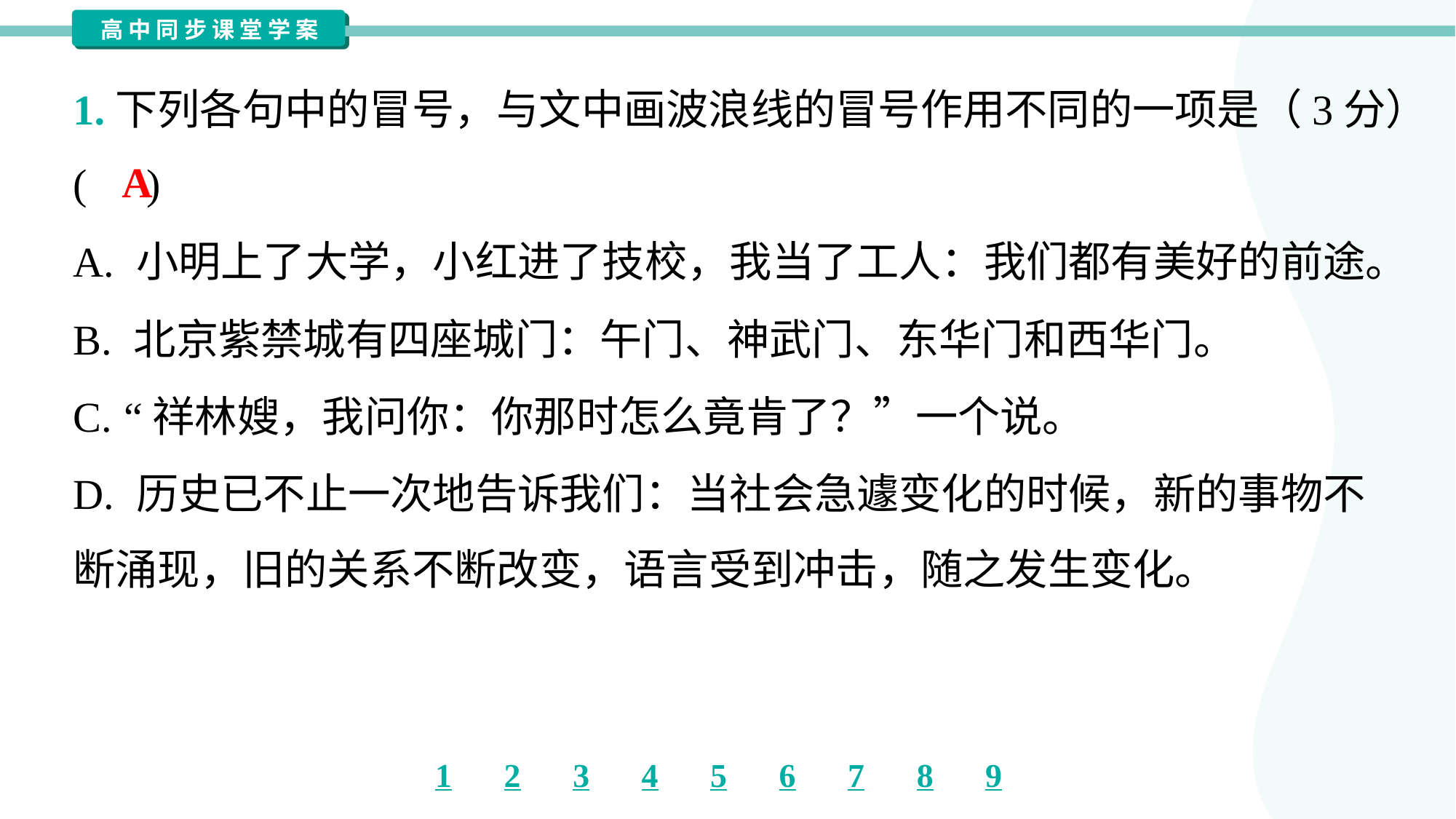

1.下列各句中的冒号，与文中画波浪线的冒号作用不同的一项是（3分）
(     )
A
A. 小明上了大学，小红进了技校，我当了工人：我们都有美好的前途。
B. 北京紫禁城有四座城门：午门、神武门、东华门和西华门。
C. “祥林嫂，我问你：你那时怎么竟肯了？”一个说。
D. 历史已不止一次地告诉我们：当社会急遽变化的时候，新的事物不
断涌现，旧的关系不断改变，语言受到冲击，随之发生变化。